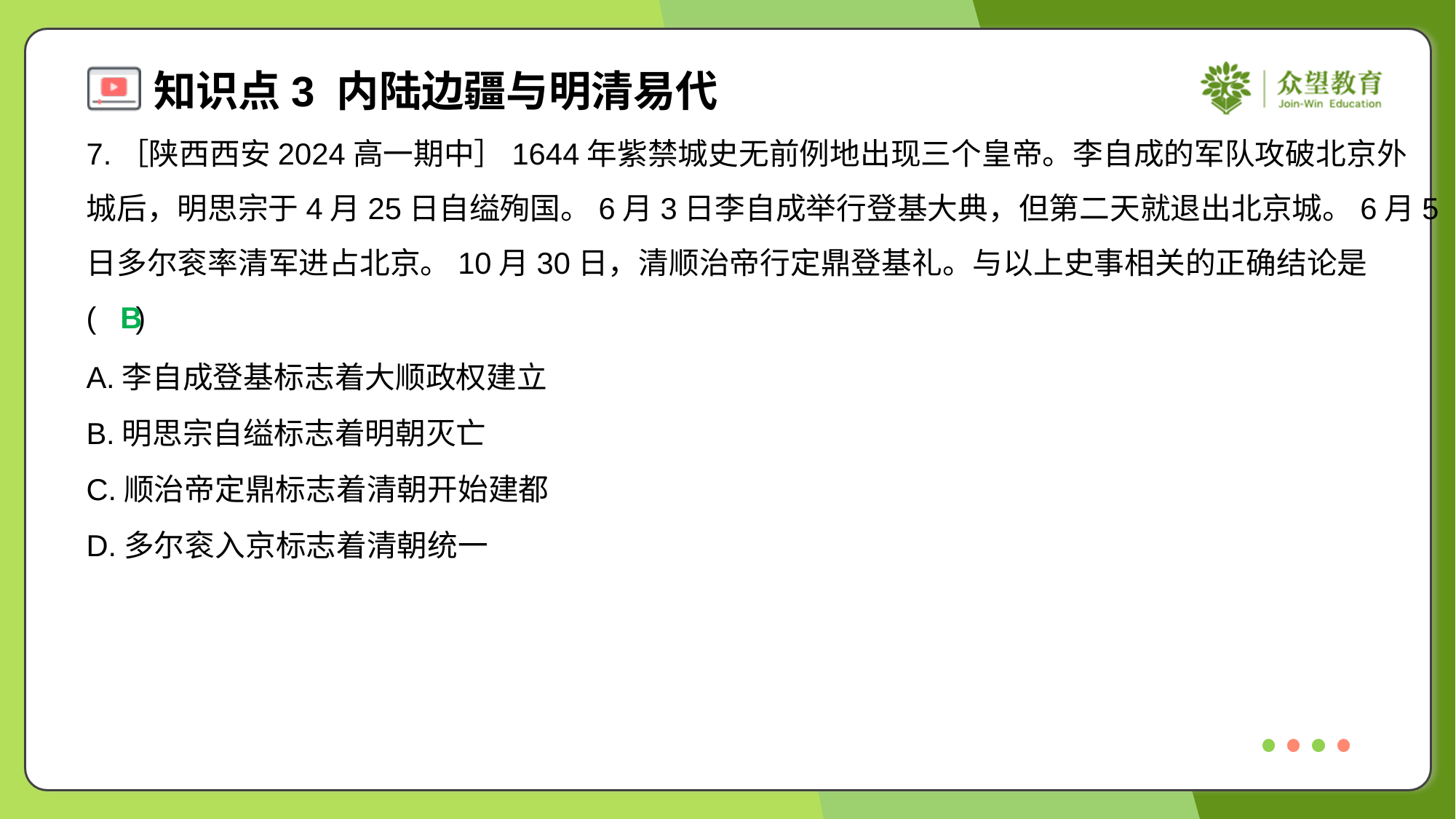

7.［陕西西安2024高一期中］1644年紫禁城史无前例地出现三个皇帝。李自成的军队攻破北京外
城后，明思宗于4月25日自缢殉国。6月3日李自成举行登基大典，但第二天就退出北京城。6月5
日多尔衮率清军进占北京。10月30日，清顺治帝行定鼎登基礼。与以上史事相关的正确结论是
(     )
B
A.李自成登基标志着大顺政权建立
B.明思宗自缢标志着明朝灭亡
C.顺治帝定鼎标志着清朝开始建都
D.多尔衮入京标志着清朝统一